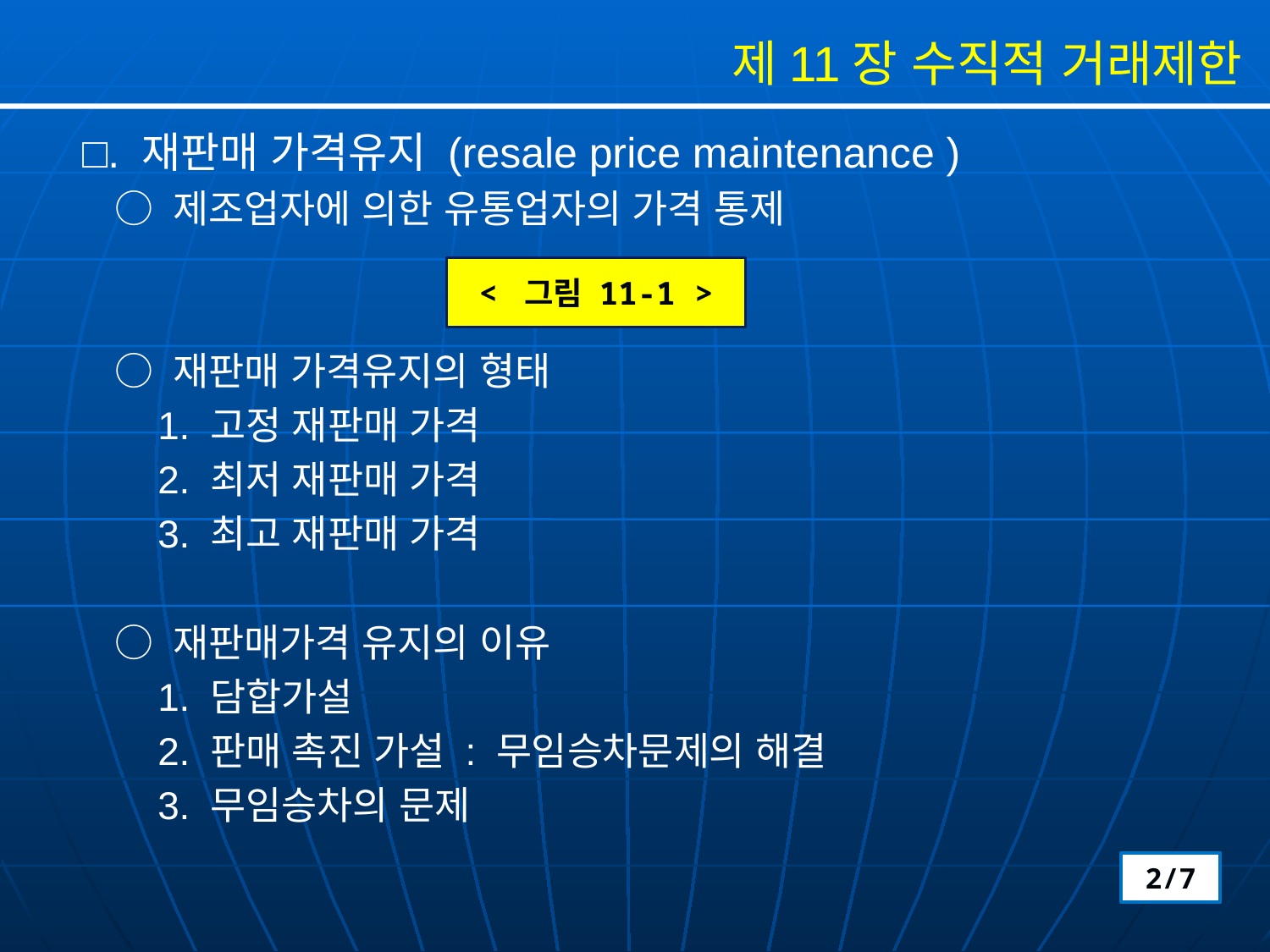

제11장 수직적 거래제한

□. 재판매 가격유지 (resale price maintenance )
   ○ 제조업자에 의한 유통업자의 가격 통제

   ○ 재판매 가격유지의 형태
       1. 고정 재판매 가격
       2. 최저 재판매 가격
       3. 최고 재판매 가격

   ○ 재판매가격 유지의 이유
       1. 담합가설
       2. 판매 촉진 가설 : 무임승차문제의 해결
       3. 무임승차의 문제
< 그림 11-1 >
2/7